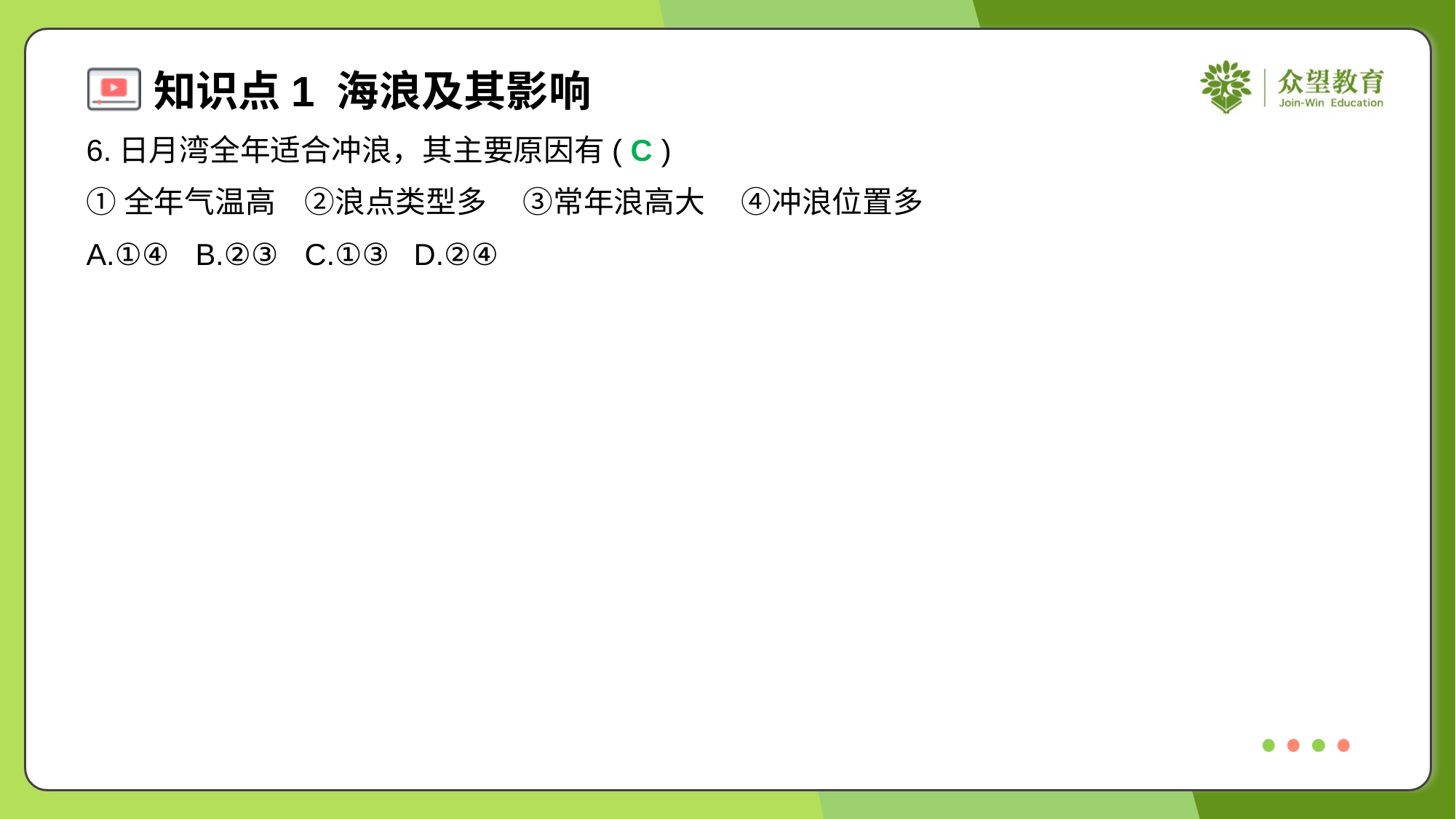

6.日月湾全年适合冲浪，其主要原因有(     )
C
①全年气温高	②浪点类型多	③常年浪高大	④冲浪位置多
A.①④	B.②③	C.①③	D.②④